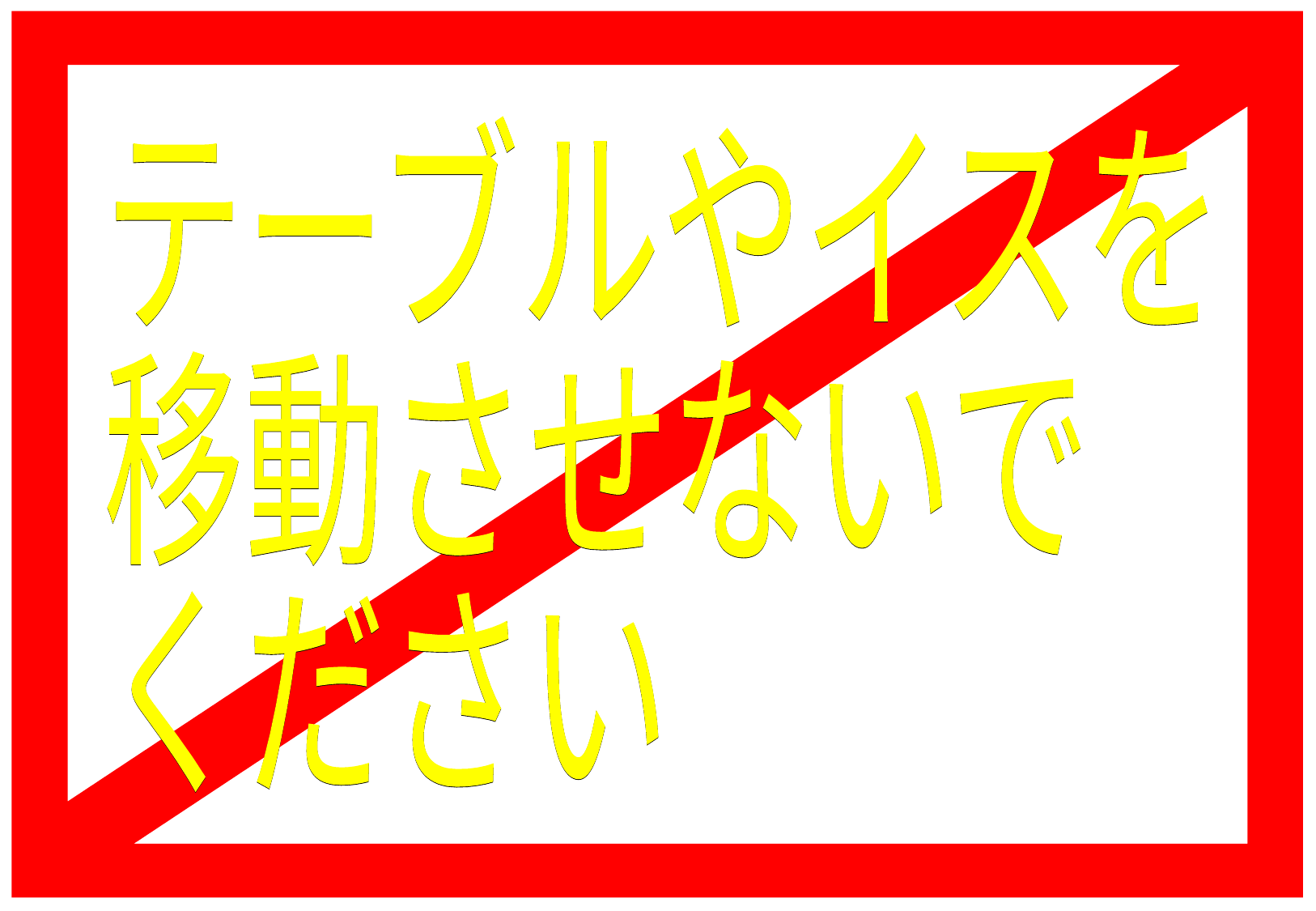

テーブルやイスを
移動させないで
ください
テーブルやイスを
移動させないで
ください